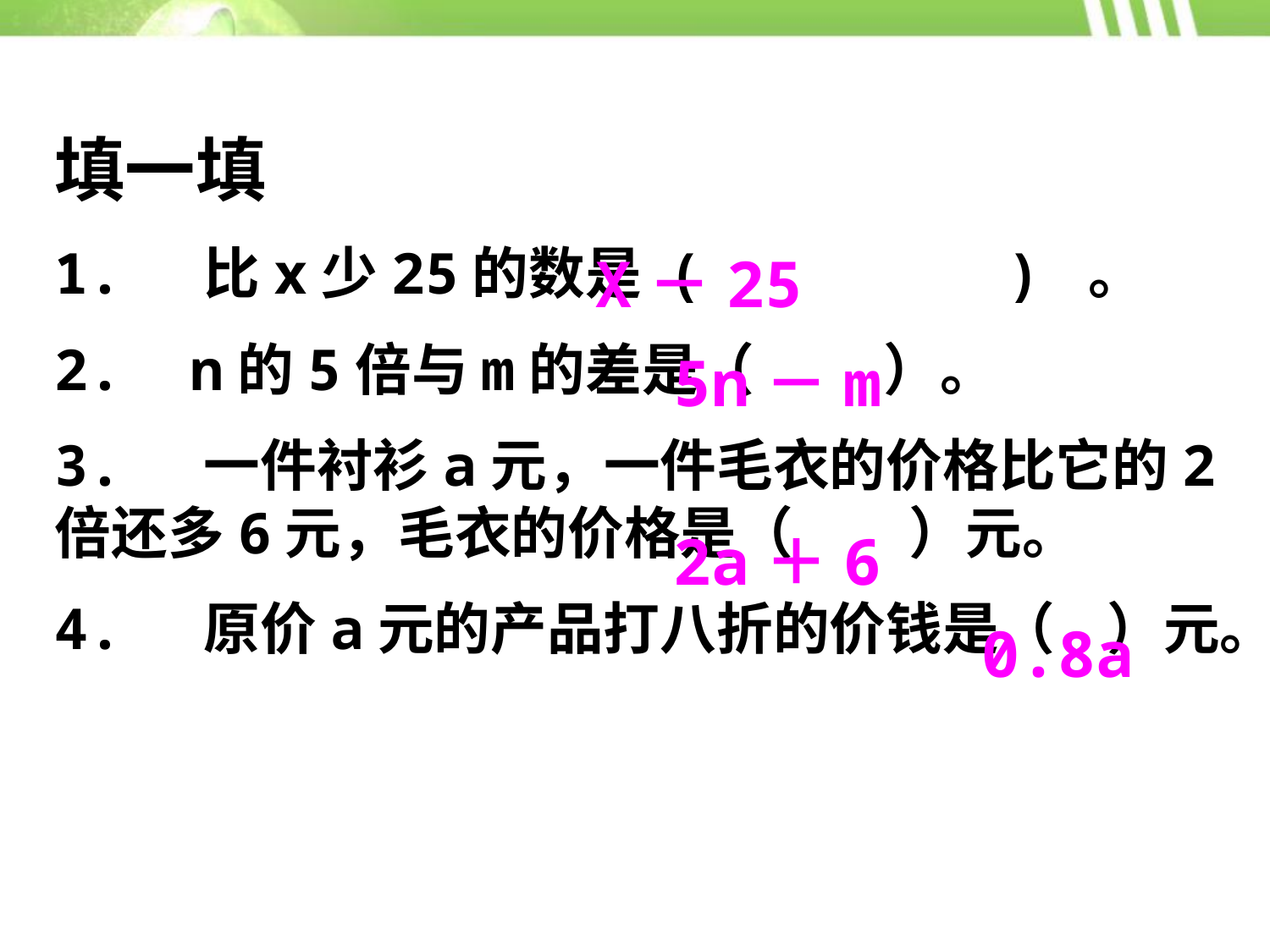

填一填
1.  比x少25的数是 (         ) 。
2.  n的5倍与m的差是（          ）。
3.  一件衬衫a元，一件毛衣的价格比它的2倍还多6元，毛衣的价格是（         ）元。
4.  原价a元的产品打八折的价钱是（    ）元。
X－25
5n－m
2a＋6
0.8a